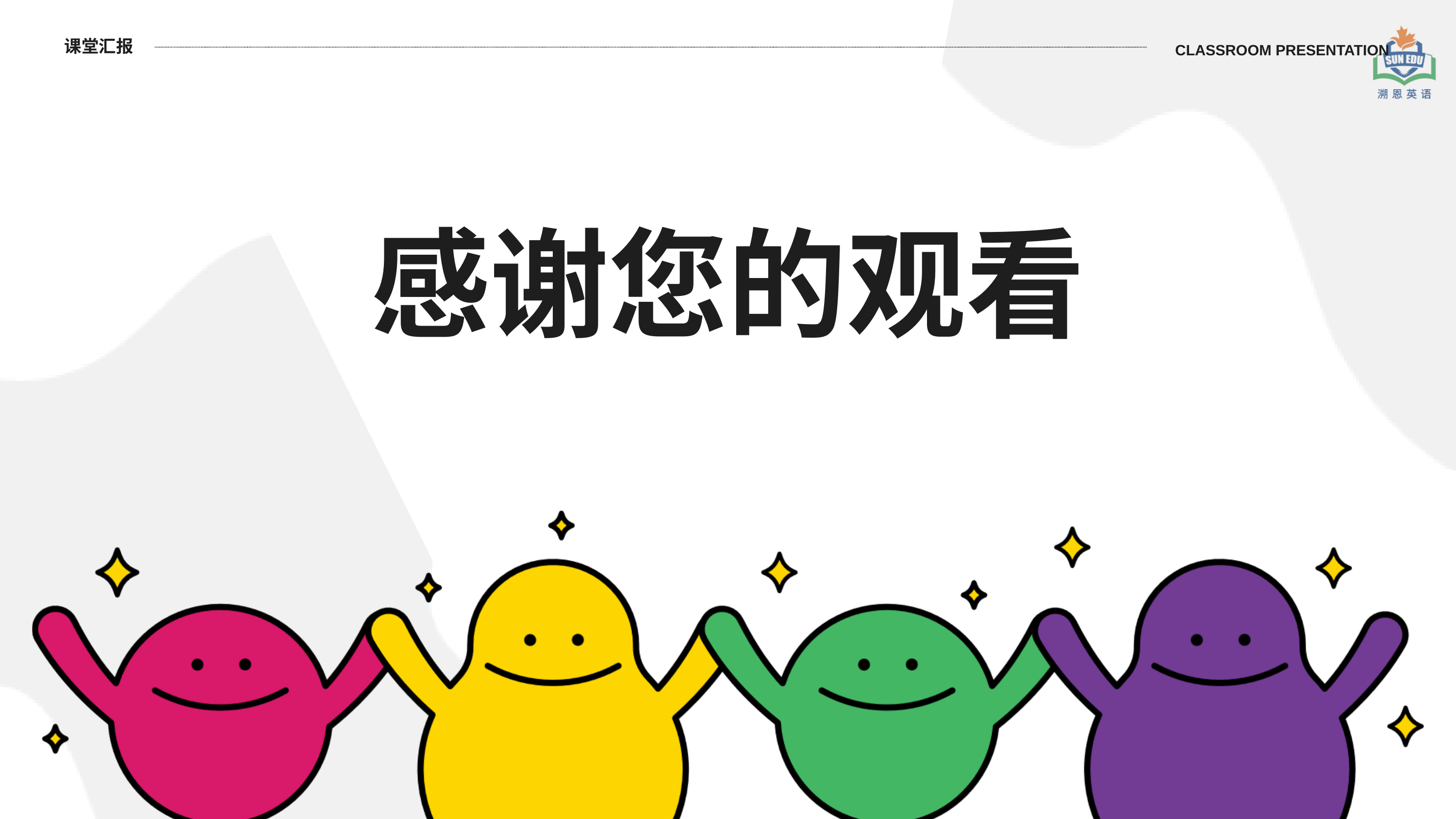

课堂汇报
CLASSROOM PRESENTATION

感谢您的观看

THANK YOU FOR WATCHING